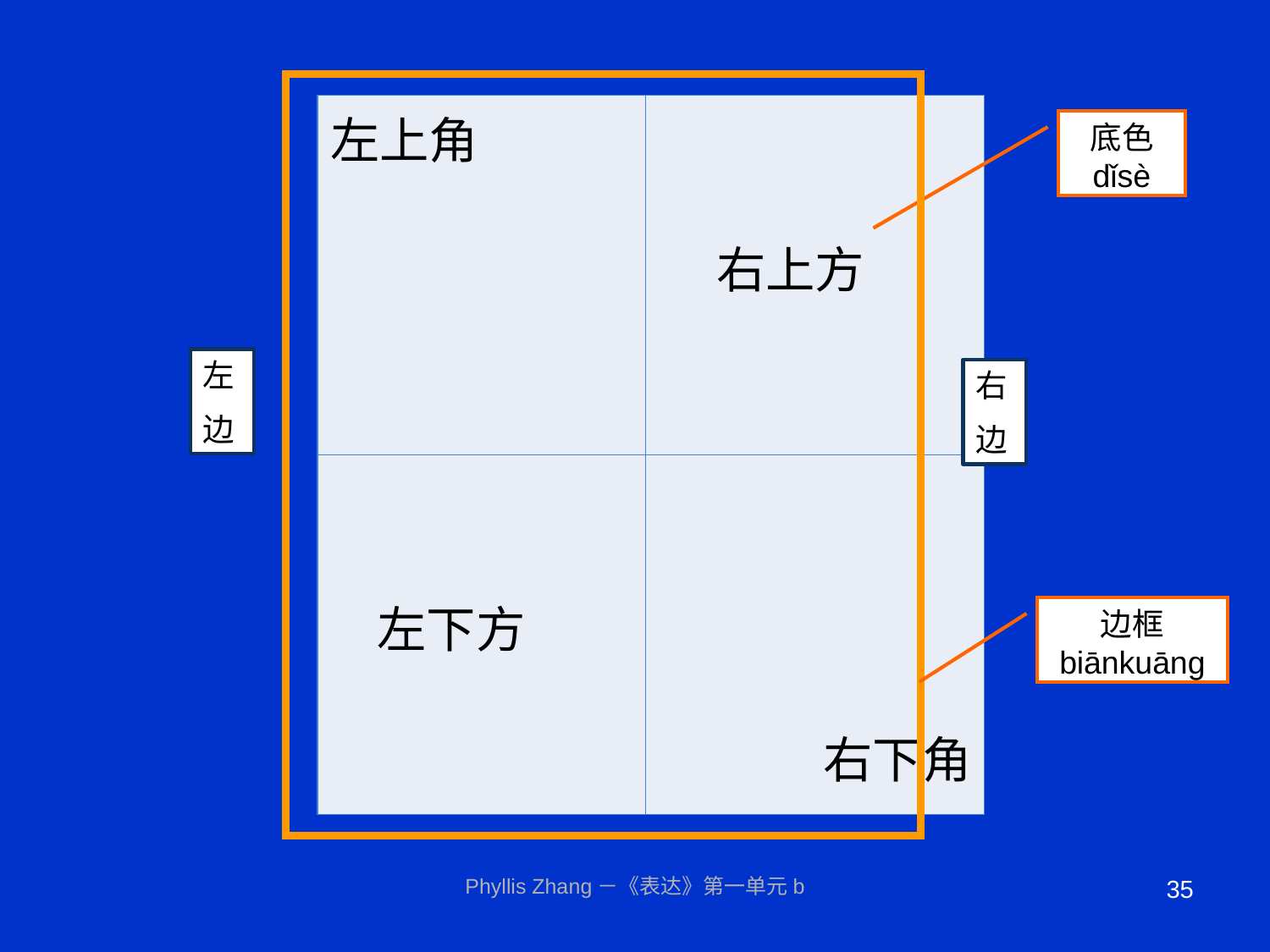

| 左上角 | 右上方 |
| --- | --- |
| 左下方 | 右下角 |
底色
dǐsè
左
边
右
边
边框
biānkuāng
Phyllis Zhang－《表达》第一单元b
35